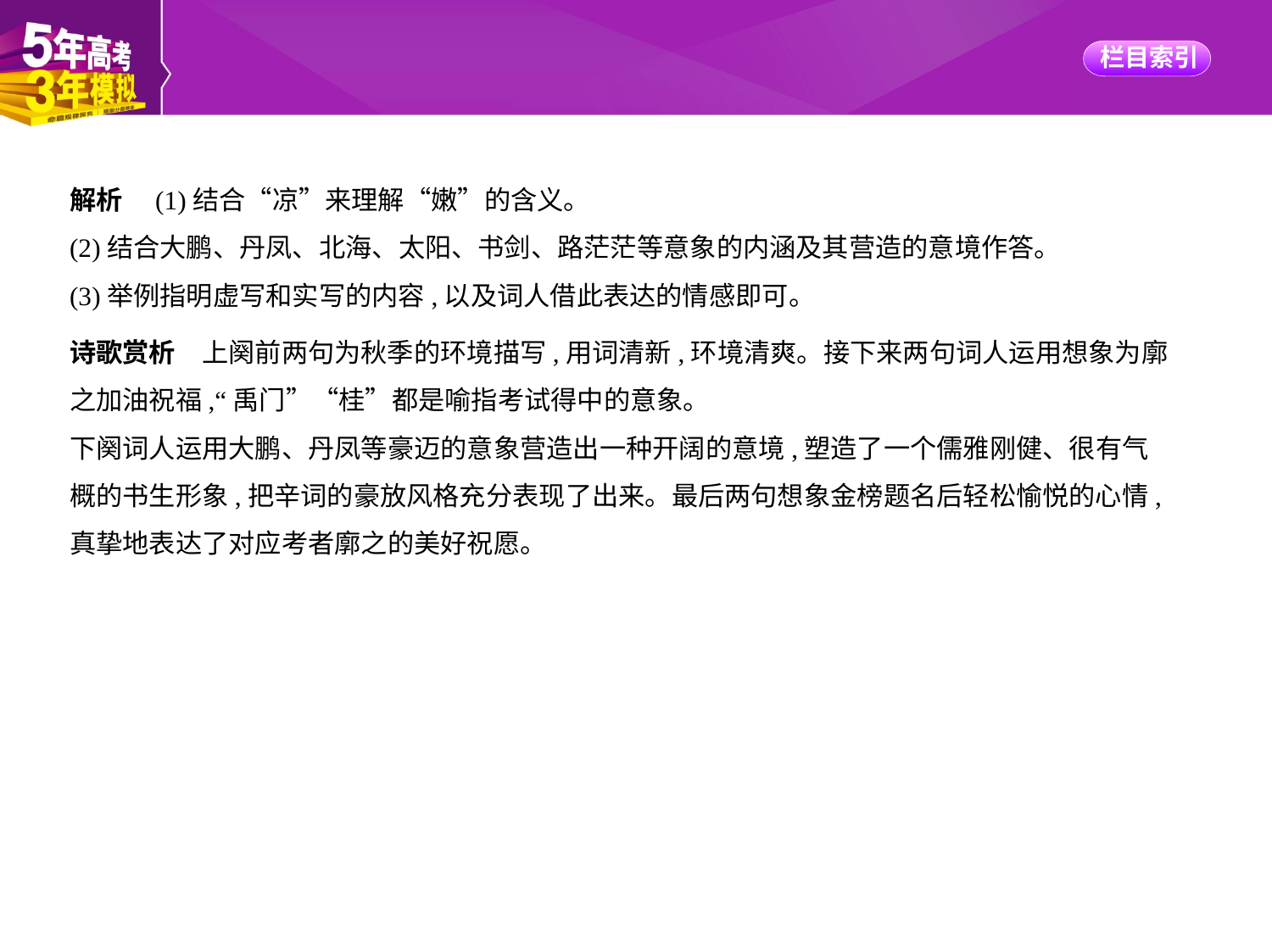

解析　(1)结合“凉”来理解“嫩”的含义。
(2)结合大鹏、丹凤、北海、太阳、书剑、路茫茫等意象的内涵及其营造的意境作答。
(3)举例指明虚写和实写的内容,以及词人借此表达的情感即可。
诗歌赏析　上阕前两句为秋季的环境描写,用词清新,环境清爽。接下来两句词人运用想象为廓
之加油祝福,“禹门”“桂”都是喻指考试得中的意象。
下阕词人运用大鹏、丹凤等豪迈的意象营造出一种开阔的意境,塑造了一个儒雅刚健、很有气
概的书生形象,把辛词的豪放风格充分表现了出来。最后两句想象金榜题名后轻松愉悦的心情,
真挚地表达了对应考者廓之的美好祝愿。